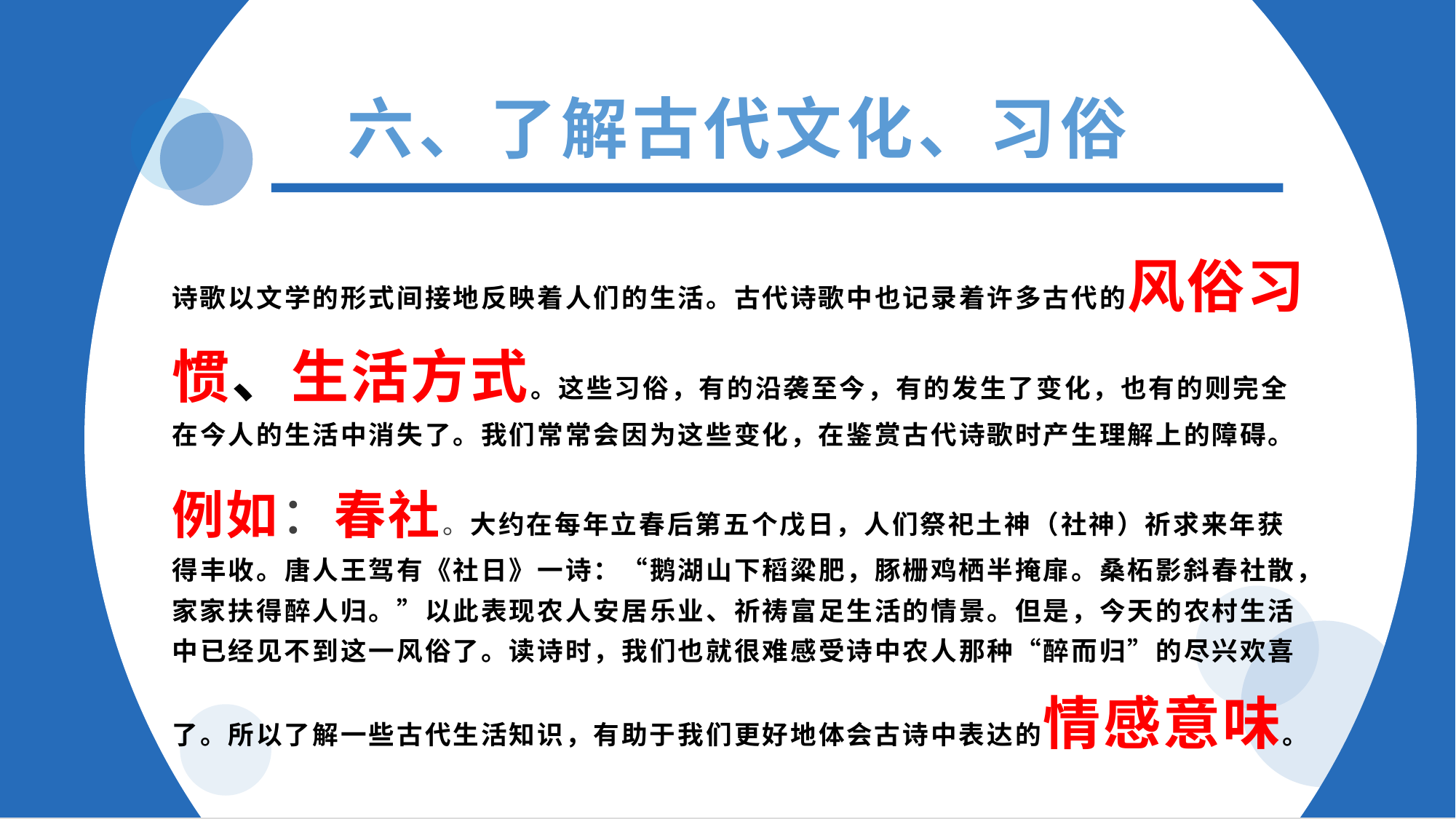

六、了解古代文化、习俗

诗歌以文学的形式间接地反映着人们的生活。古代诗歌中也记录着许多古代的风俗习惯、生活方式。这些习俗，有的沿袭至今，有的发生了变化，也有的则完全在今人的生活中消失了。我们常常会因为这些变化，在鉴赏古代诗歌时产生理解上的障碍。
例如：春社。大约在每年立春后第五个戊日，人们祭祀土神（社神）祈求来年获得丰收。唐人王驾有《社日》一诗：“鹅湖山下稻粱肥，豚栅鸡栖半掩扉。桑柘影斜春社散，家家扶得醉人归。”以此表现农人安居乐业、祈祷富足生活的情景。但是，今天的农村生活中已经见不到这一风俗了。读诗时，我们也就很难感受诗中农人那种“醉而归”的尽兴欢喜了。所以了解一些古代生活知识，有助于我们更好地体会古诗中表达的情感意味。